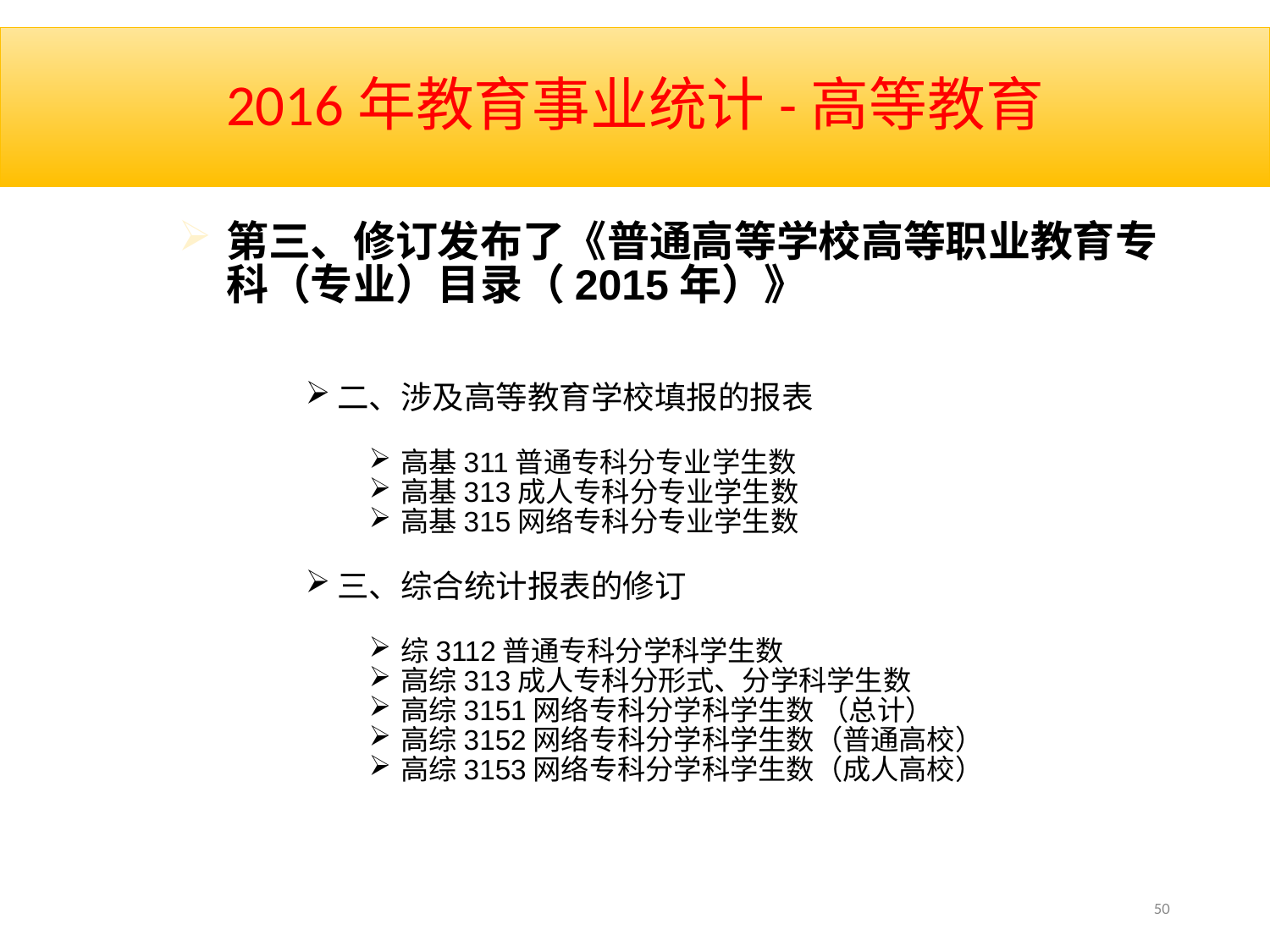

# 2016年教育事业统计-高等教育
第三、修订发布了《普通高等学校高等职业教育专科（专业）目录（2015年）》

二、涉及高等教育学校填报的报表

高基311普通专科分专业学生数
高基313成人专科分专业学生数
高基315网络专科分专业学生数

三、综合统计报表的修订

综3112普通专科分学科学生数
高综313成人专科分形式、分学科学生数
高综3151网络专科分学科学生数 （总计）
高综3152网络专科分学科学生数（普通高校）
高综3153网络专科分学科学生数（成人高校）
50